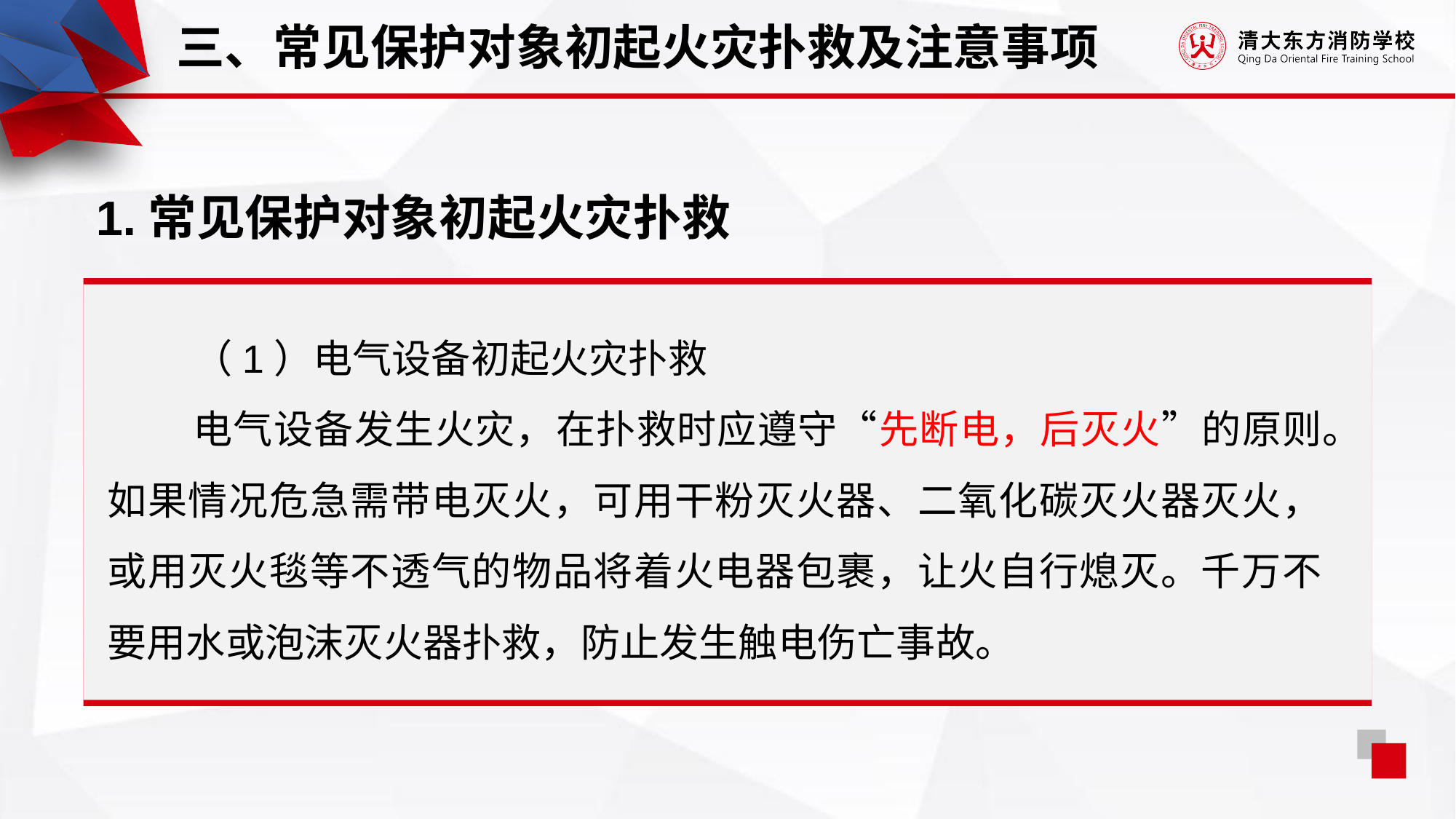

三、常见保护对象初起火灾扑救及注意事项

1.常见保护对象初起火灾扑救

（1）电气设备初起火灾扑救
电气设备发生火灾，在扑救时应遵守“先断电，后灭火”的原则。如果情况危急需带电灭火，可用干粉灭火器、二氧化碳灭火器灭火，或用灭火毯等不透气的物品将着火电器包裹，让火自行熄灭。千万不要用水或泡沫灭火器扑救，防止发生触电伤亡事故。